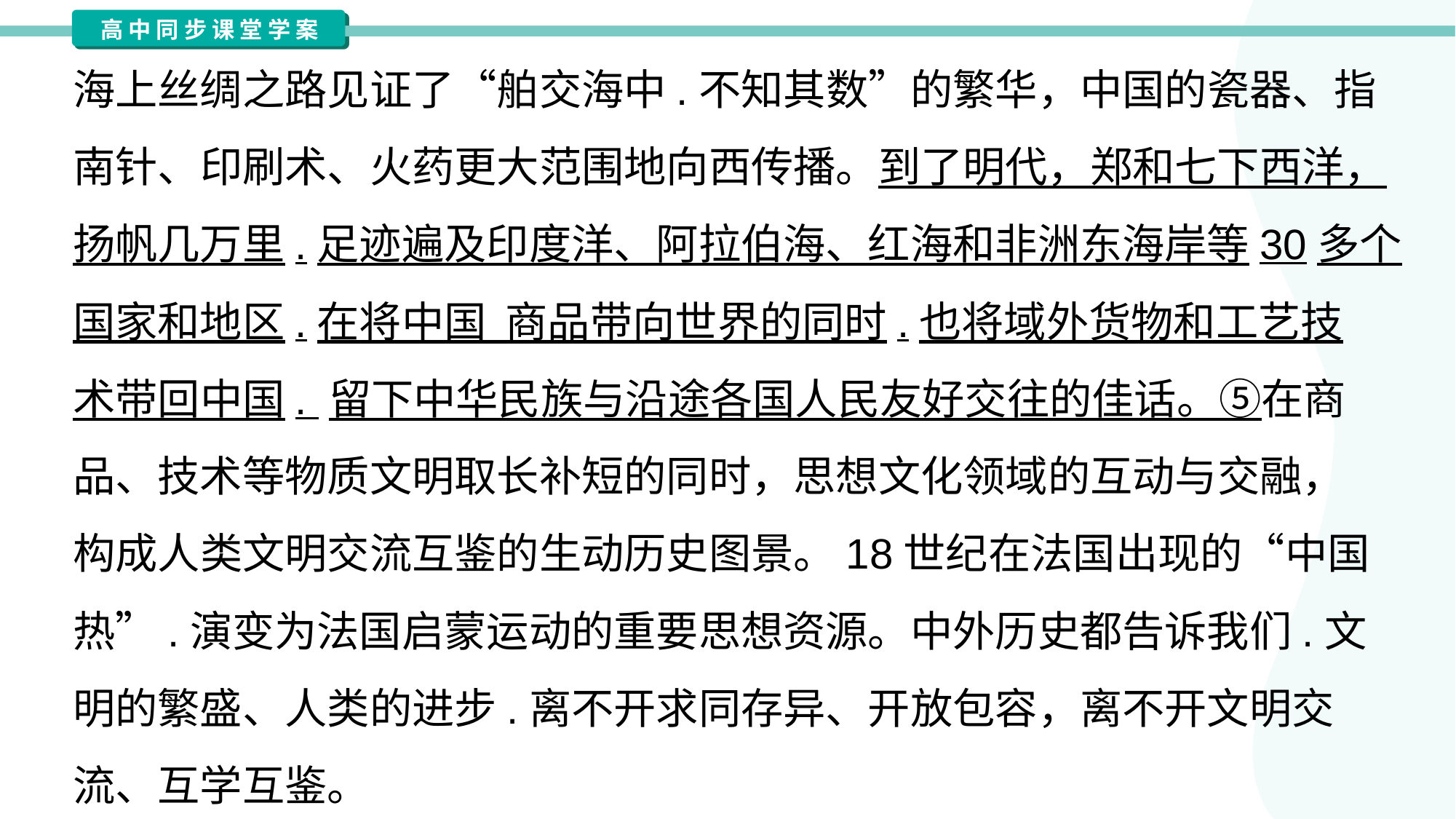

海上丝绸之路见证了“舶交海中.不知其数”的繁华，中国的瓷器、指
南针、印刷术、火药更大范围地向西传播。到了明代，郑和七下西洋，
扬帆几万里.足迹遍及印度洋、阿拉伯海、红海和非洲东海岸等30多个
国家和地区.在将中国  商品带向世界的同时.也将域外货物和工艺技
术带回中国. 留下中华民族与沿途各国人民友好交往的佳话。⑤在商
品、技术等物质文明取长补短的同时，思想文化领域的互动与交融，
构成人类文明交流互鉴的生动历史图景。18世纪在法国出现的“中国
热”.演变为法国启蒙运动的重要思想资源。中外历史都告诉我们.文
明的繁盛、人类的进步.离不开求同存异、开放包容，离不开文明交
流、互学互鉴。